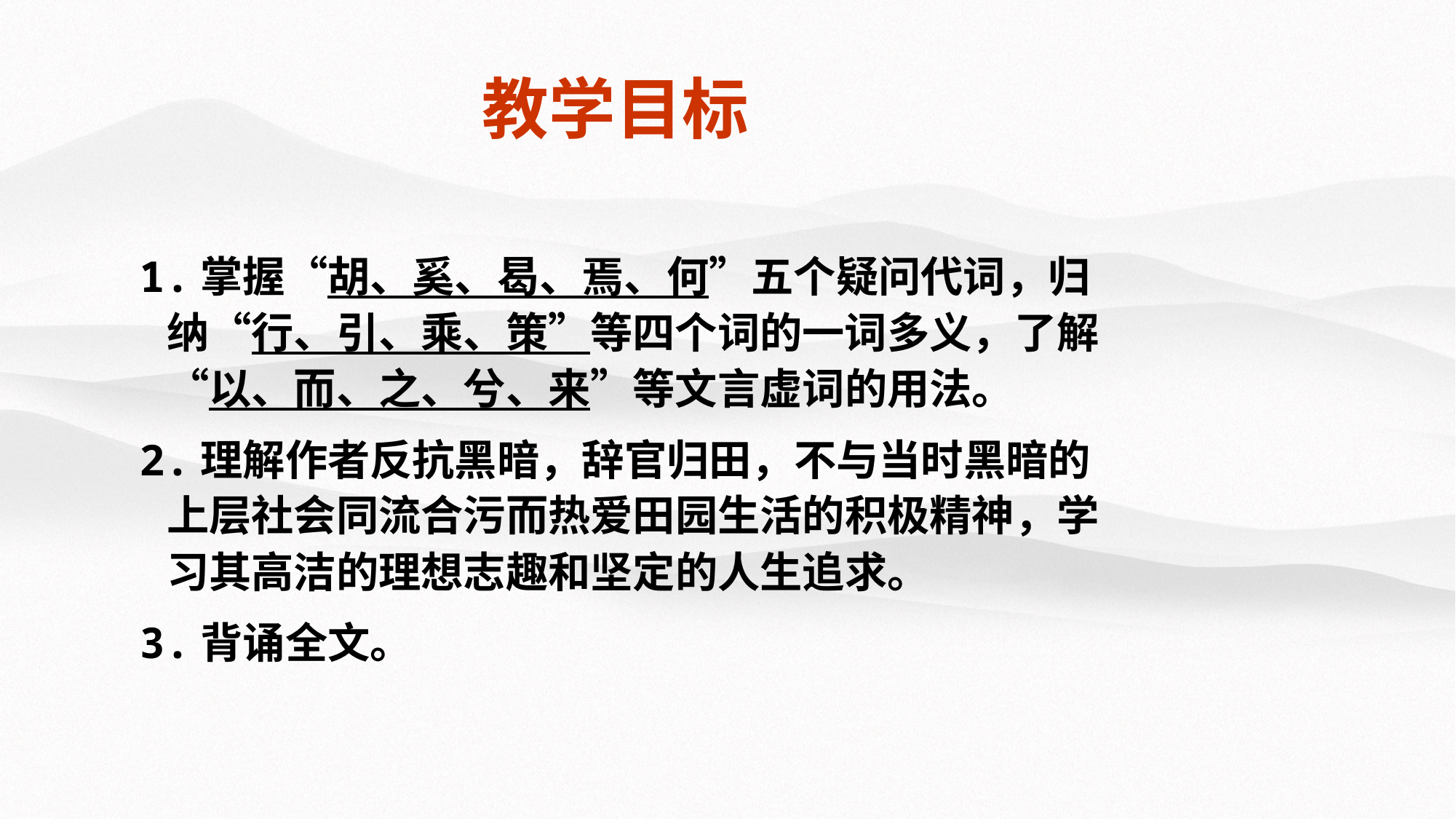

教学目标
1.掌握“胡、奚、曷、焉、何”五个疑问代词，归纳“行、引、乘、策”等四个词的一词多义，了解“以、而、之、兮、来”等文言虚词的用法。
2.理解作者反抗黑暗，辞官归田，不与当时黑暗的上层社会同流合污而热爱田园生活的积极精神，学习其高洁的理想志趣和坚定的人生追求。
3.背诵全文。